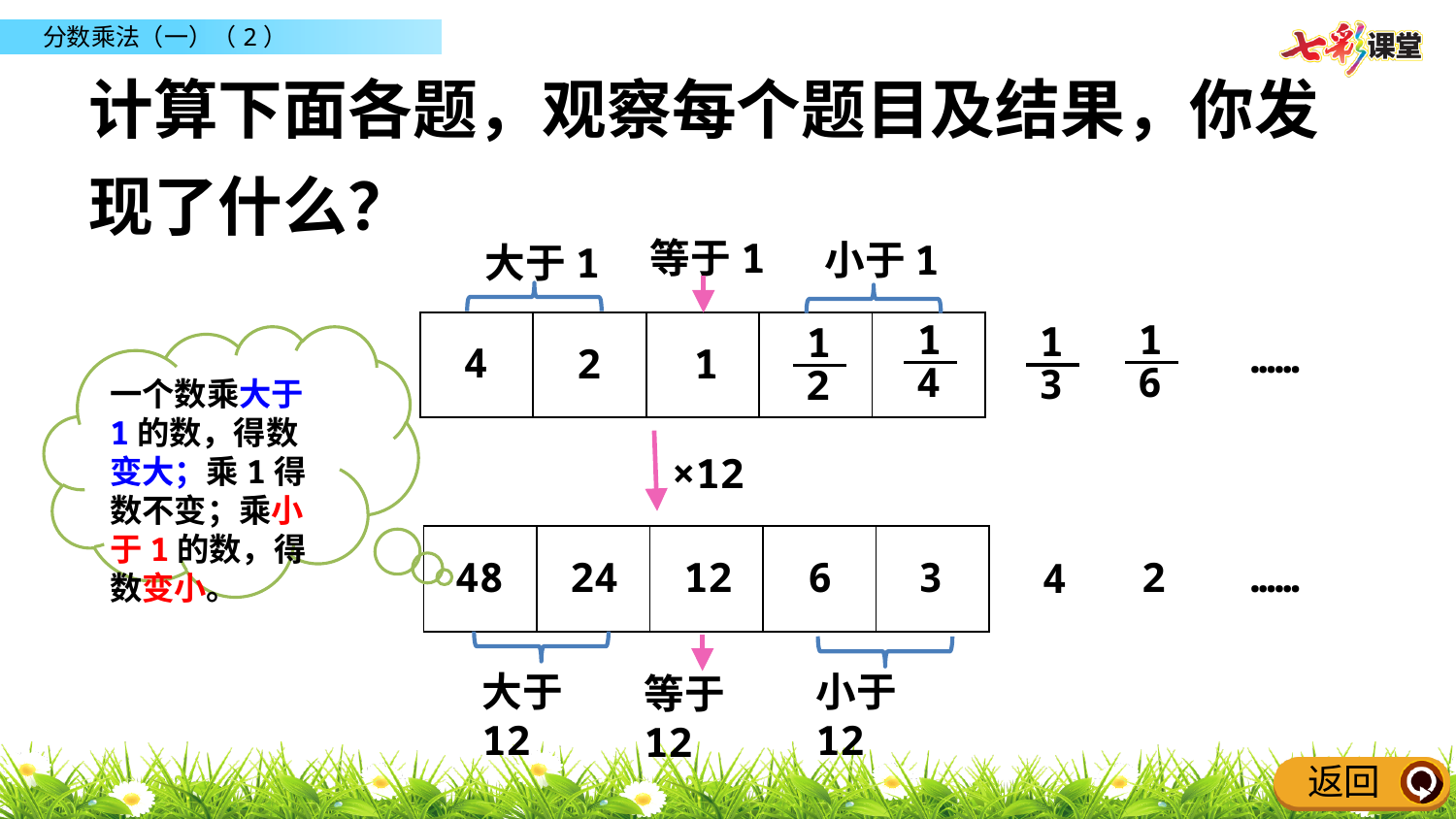

计算下面各题，观察每个题目及结果，你发现了什么？
等于1
小于1

大于1
1
4
1
6
1
3
1
2
|  |  |  |  |  |
| --- | --- | --- | --- | --- |
一个数乘大于1的数，得数变大；乘1得数不变；乘小于1的数，得数变小。
……
4
2
1
×12
|  |  |  |  |  |
| --- | --- | --- | --- | --- |
48
6
3
2
……
24
12
4

大于12
等于12

小于12